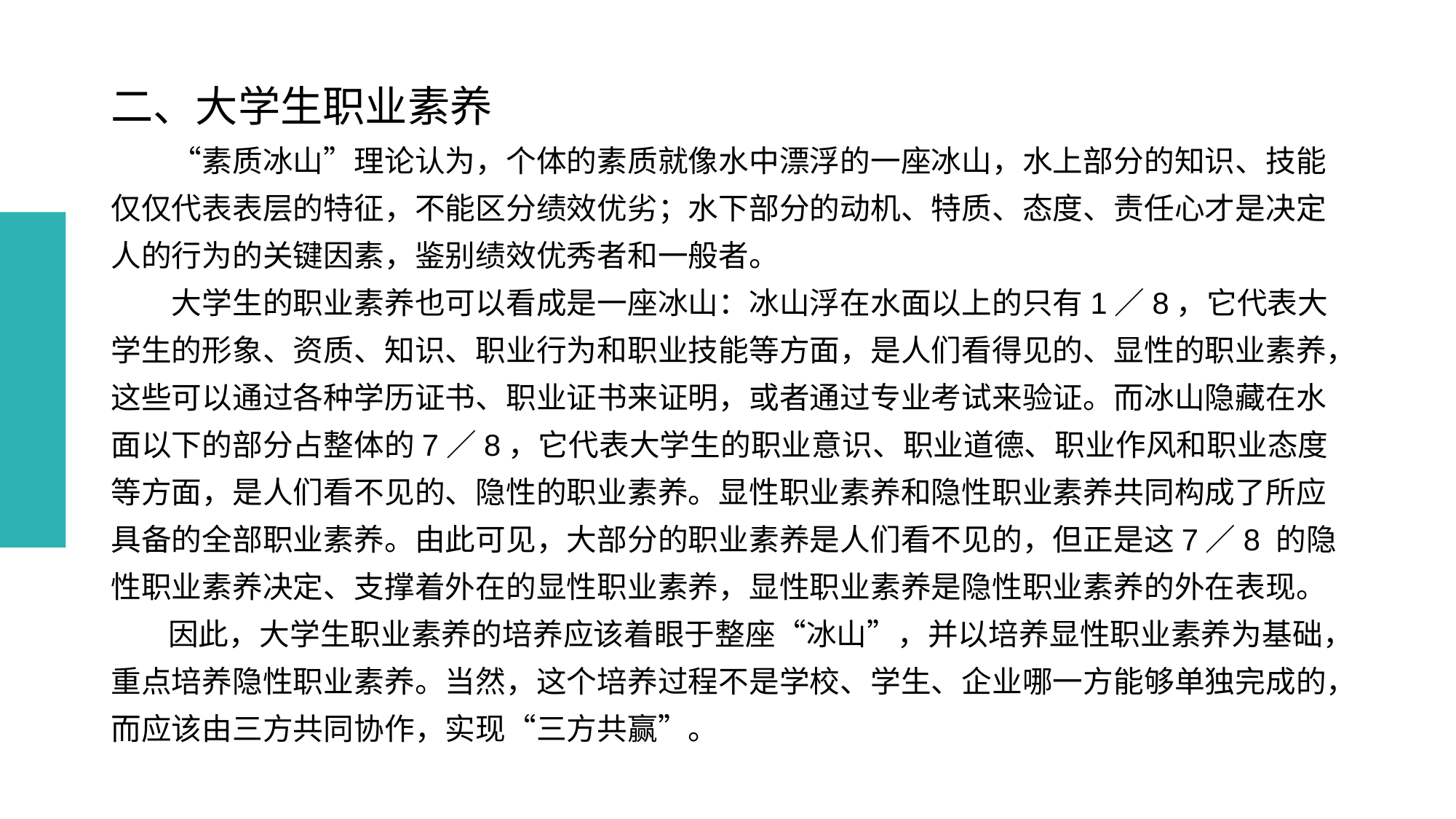

# 二、大学生职业素养
　　“素质冰山”理论认为，个体的素质就像水中漂浮的一座冰山，水上部分的知识、技能仅仅代表表层的特征，不能区分绩效优劣；水下部分的动机、特质、态度、责任心才是决定人的行为的关键因素，鉴别绩效优秀者和一般者。
　　大学生的职业素养也可以看成是一座冰山：冰山浮在水面以上的只有1／8，它代表大学生的形象、资质、知识、职业行为和职业技能等方面，是人们看得见的、显性的职业素养，这些可以通过各种学历证书、职业证书来证明，或者通过专业考试来验证。而冰山隐藏在水面以下的部分占整体的7／8，它代表大学生的职业意识、职业道德、职业作风和职业态度等方面，是人们看不见的、隐性的职业素养。显性职业素养和隐性职业素养共同构成了所应具备的全部职业素养。由此可见，大部分的职业素养是人们看不见的，但正是这7／8 的隐性职业素养决定、支撑着外在的显性职业素养，显性职业素养是隐性职业素养的外在表现。
　    因此，大学生职业素养的培养应该着眼于整座“冰山”，并以培养显性职业素养为基础，重点培养隐性职业素养。当然，这个培养过程不是学校、学生、企业哪一方能够单独完成的，而应该由三方共同协作，实现“三方共赢”。